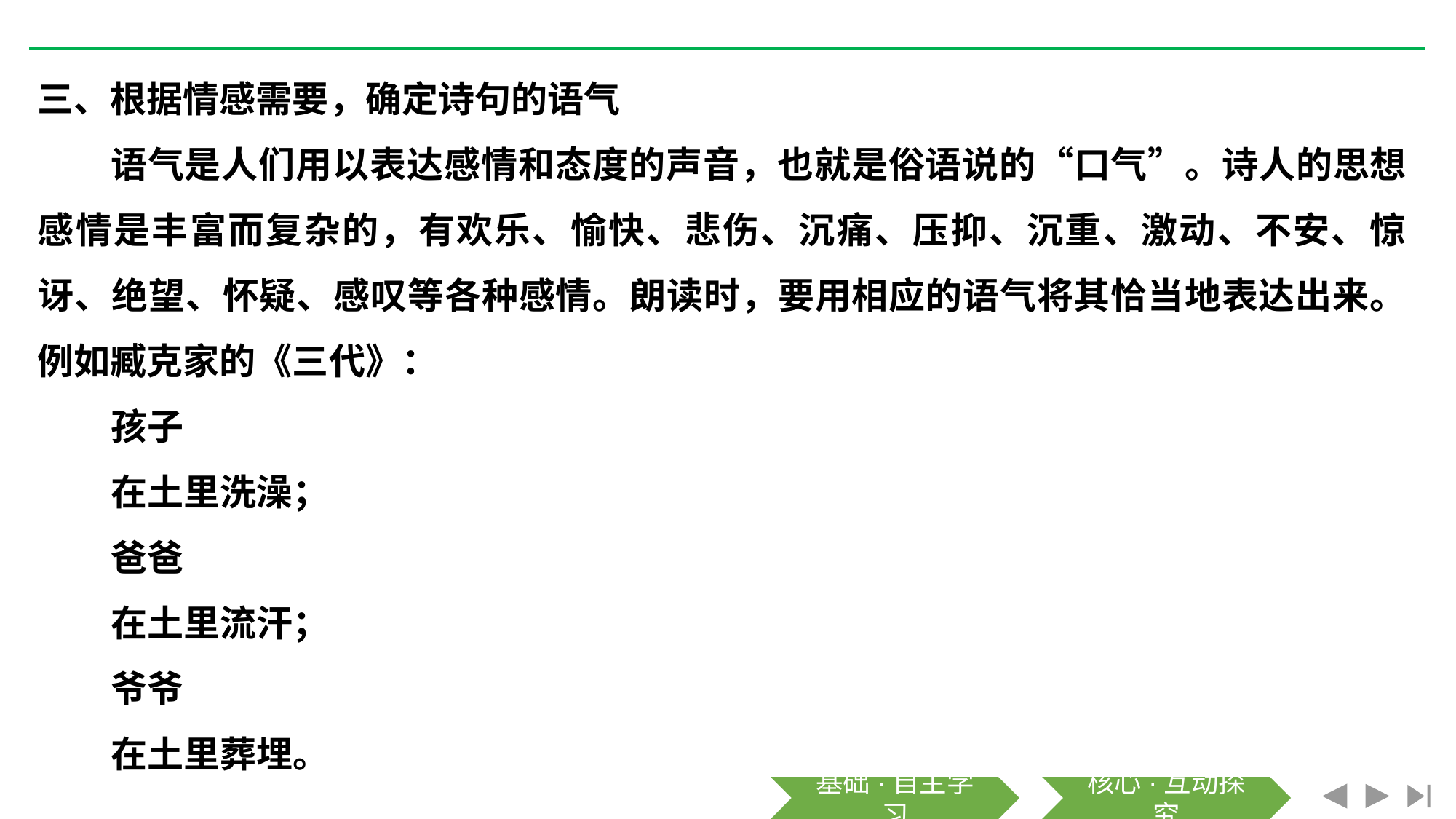

三、根据情感需要，确定诗句的语气
语气是人们用以表达感情和态度的声音，也就是俗语说的“口气”。诗人的思想感情是丰富而复杂的，有欢乐、愉快、悲伤、沉痛、压抑、沉重、激动、不安、惊讶、绝望、怀疑、感叹等各种感情。朗读时，要用相应的语气将其恰当地表达出来。例如臧克家的《三代》：
孩子
在土里洗澡；
爸爸
在土里流汗；
爷爷
在土里葬埋。